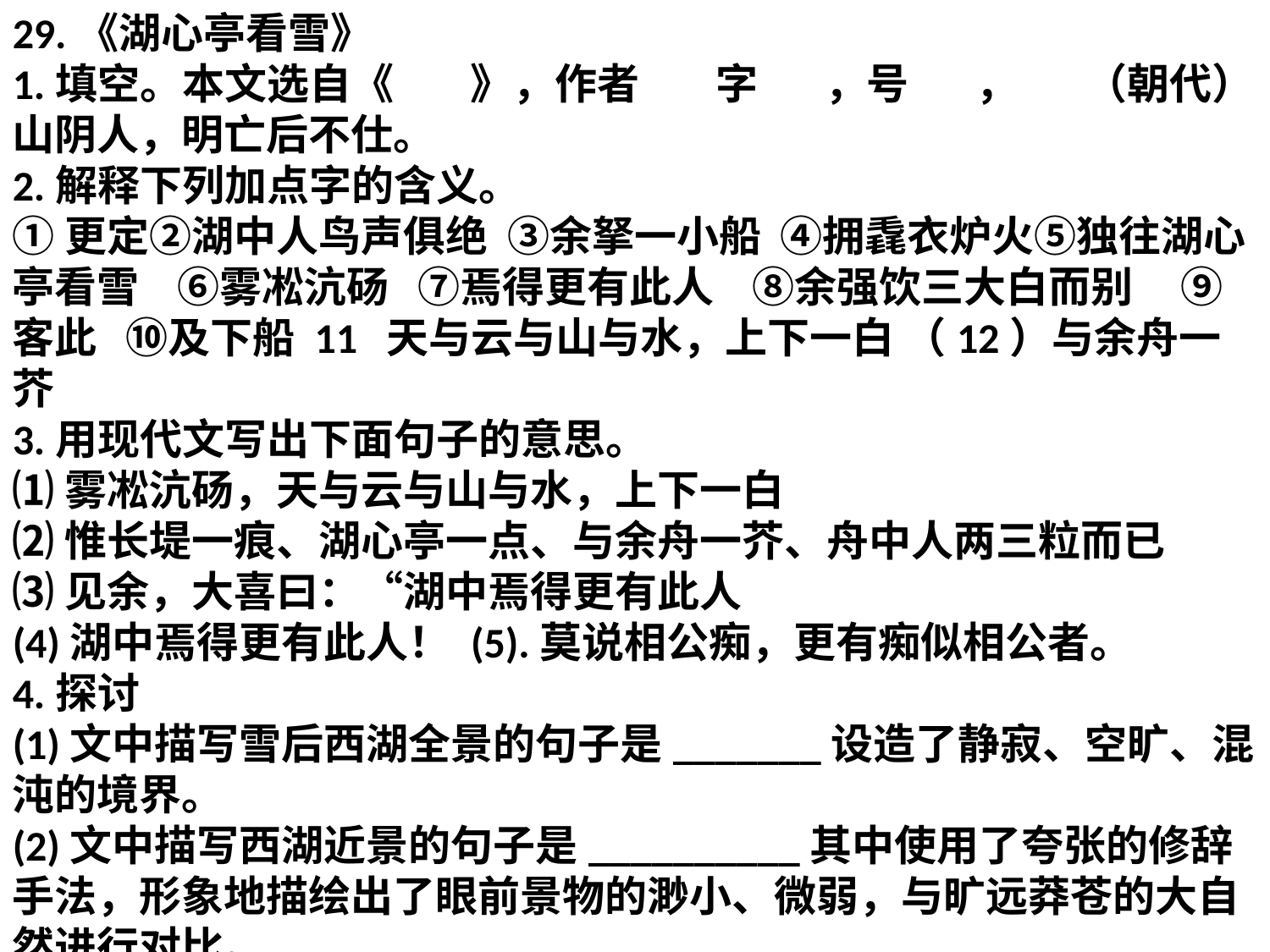

29.《湖心亭看雪》
1.填空。本文选自《        》，作者        字       ，号       ，       （朝代）山阴人，明亡后不仕。
2.解释下列加点字的含义。
①更定②湖中人鸟声俱绝  ③余拏一小船  ④拥毳衣炉火⑤独往湖心亭看雪    ⑥雾凇沆砀   ⑦焉得更有此人    ⑧余强饮三大白而别     ⑨客此   ⑩及下船 11  天与云与山与水，上下一白 （12）与余舟一芥
3.用现代文写出下面句子的意思。
⑴雾凇沆砀，天与云与山与水，上下一白
⑵惟长堤一痕、湖心亭一点、与余舟一芥、舟中人两三粒而已
⑶见余，大喜曰：“湖中焉得更有此人
(4)湖中焉得更有此人！ (5).莫说相公痴，更有痴似相公者。
4.探讨
(1)文中描写雪后西湖全景的句子是_______设造了静寂、空旷、混沌的境界。
(2)文中描写西湖近景的句子是__________其中使用了夸张的修辞手法，形象地描绘出了眼前景物的渺小、微弱，与旷远莽苍的大自然进行对比。